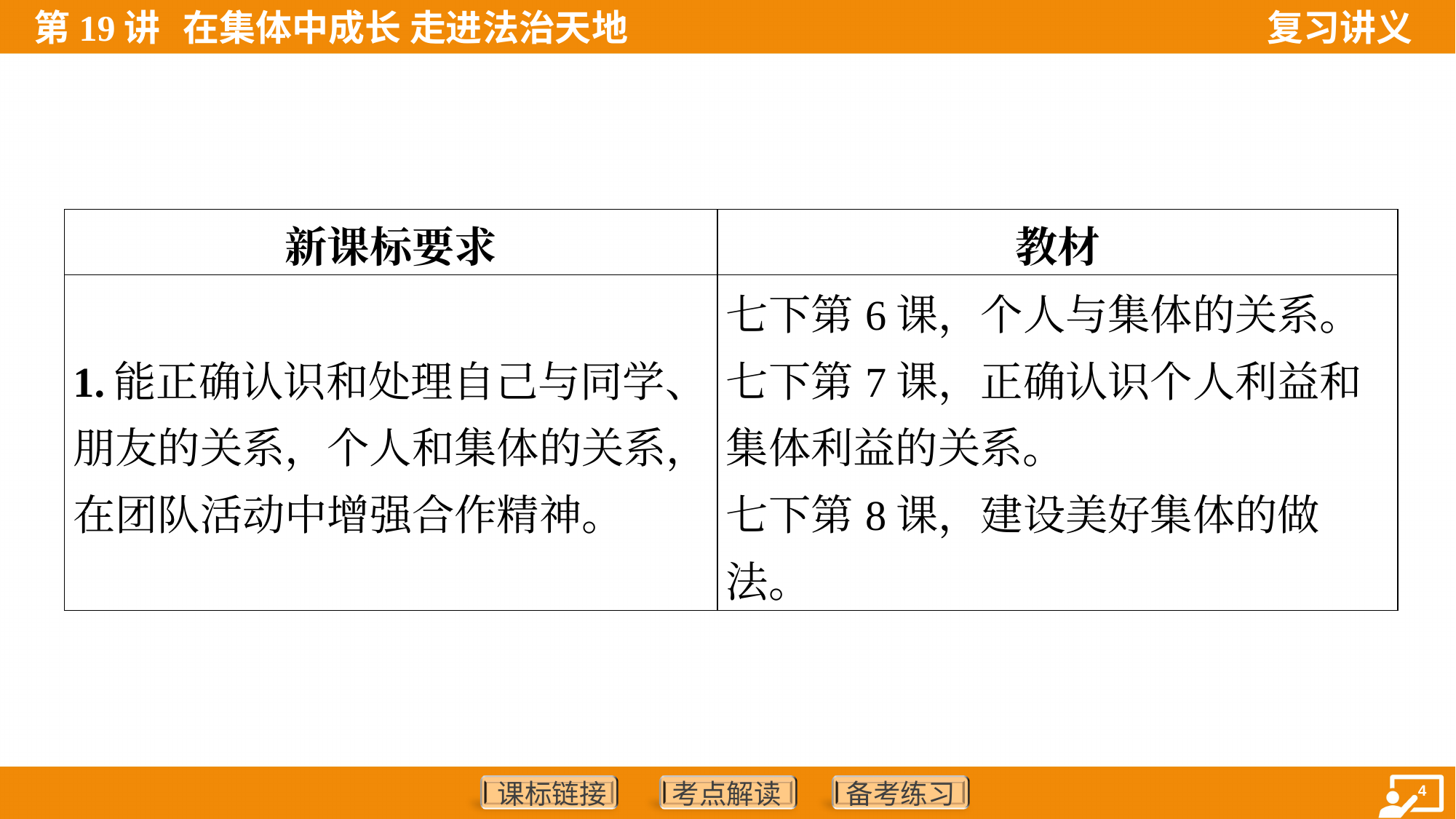

| 新课标要求 | 教材 |
| --- | --- |
| 1.能正确认识和处理自己与同学、朋友的关系，个人和集体的关系，在团队活动中增强合作精神。 | 七下第6课，个人与集体的关系。 七下第7课，正确认识个人利益和集体利益的关系。 七下第8课，建设美好集体的做法。 |